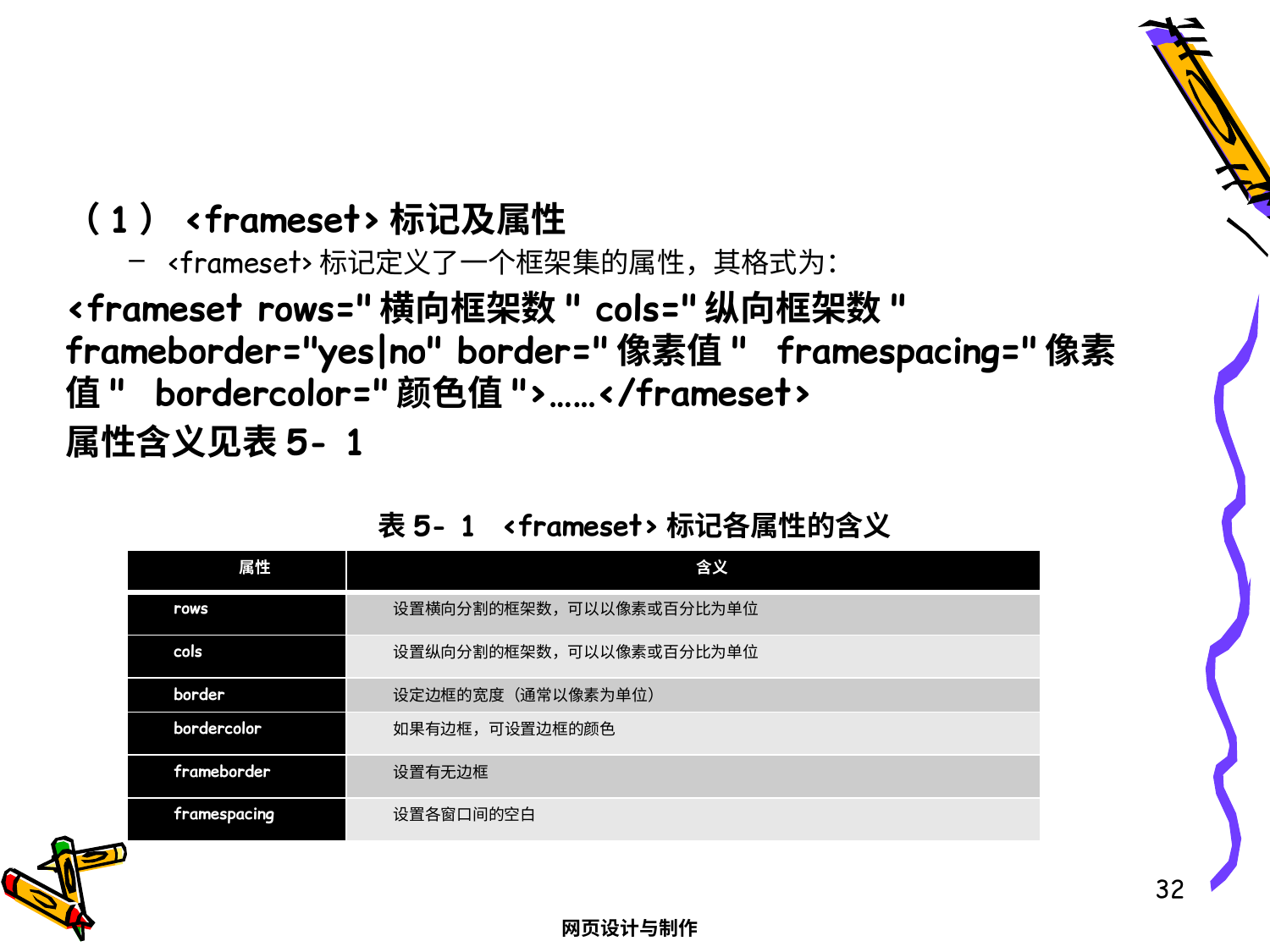

#
（1）<frameset>标记及属性
<frameset>标记定义了一个框架集的属性，其格式为：
<frameset rows="横向框架数" cols="纵向框架数" frameborder="yes|no" border="像素值"  framespacing="像素值"  bordercolor="颜色值">……</frameset>
属性含义见表5- 1
表5- 1  <frameset>标记各属性的含义
| 属性 | 含义 |
| --- | --- |
| rows | 设置横向分割的框架数，可以以像素或百分比为单位 |
| cols | 设置纵向分割的框架数，可以以像素或百分比为单位 |
| border | 设定边框的宽度（通常以像素为单位） |
| bordercolor | 如果有边框，可设置边框的颜色 |
| frameborder | 设置有无边框 |
| framespacing | 设置各窗口间的空白 |
32
网页设计与制作